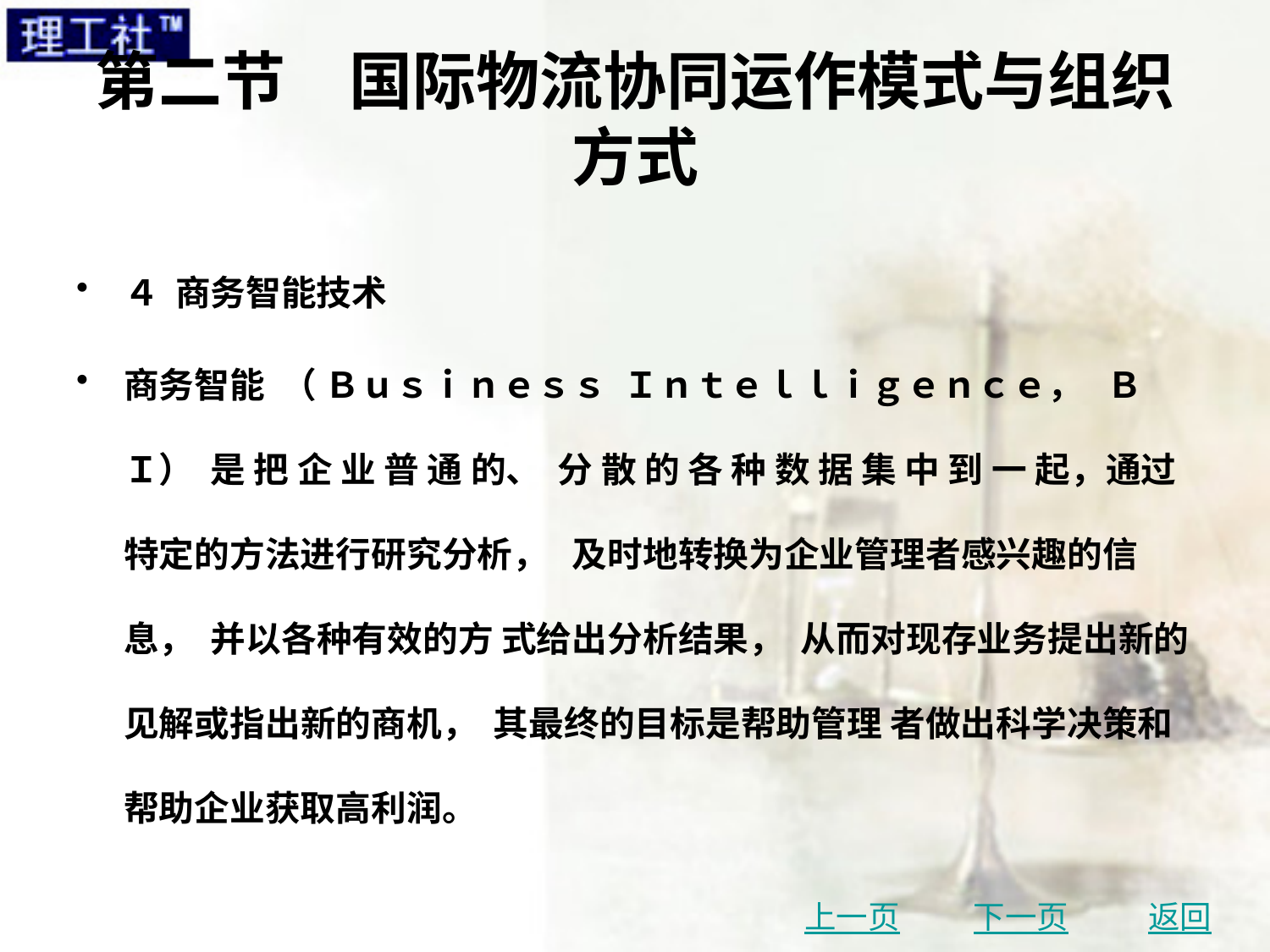

# 第二节　国际物流协同运作模式与组织方式
４  商务智能技术
商务智能  （ Ｂｕｓｉｎｅｓｓ  Ｉｎｔｅｌｌｉｇｅｎｃｅ，   ＢＩ）  是 把 企 业 普 通 的、  分 散 的 各 种 数 据 集 中 到 一 起，通过特定的方法进行研究分析，   及时地转换为企业管理者感兴趣的信息，  并以各种有效的方 式给出分析结果，  从而对现存业务提出新的见解或指出新的商机，  其最终的目标是帮助管理 者做出科学决策和帮助企业获取高利润。

上一页
下一页
返回